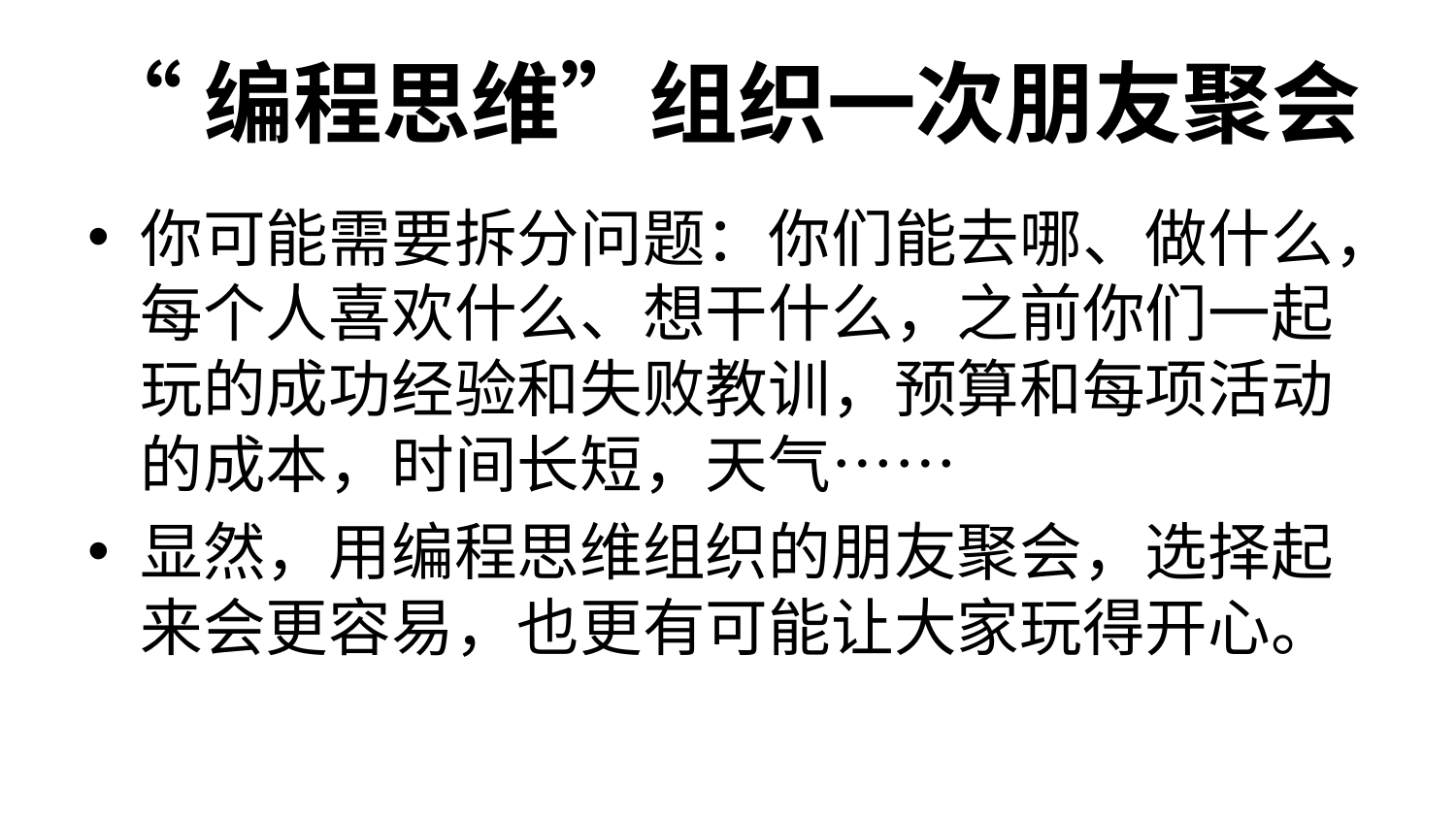

# “编程思维”组织一次朋友聚会
你可能需要拆分问题：你们能去哪、做什么，每个人喜欢什么、想干什么，之前你们一起玩的成功经验和失败教训，预算和每项活动的成本，时间长短，天气……
显然，用编程思维组织的朋友聚会，选择起来会更容易，也更有可能让大家玩得开心。